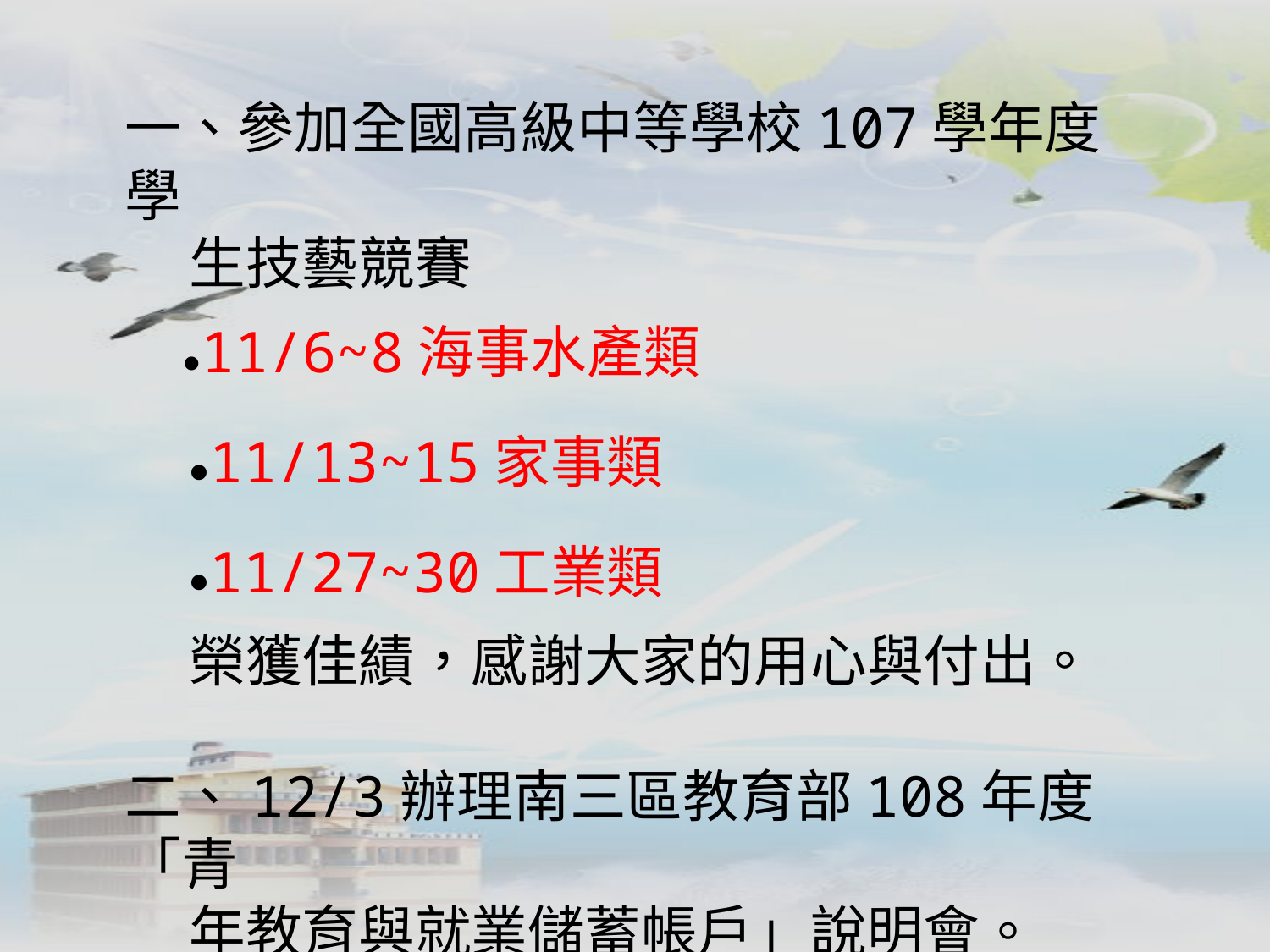

一、參加全國高級中等學校107學年度學
    生技藝競賽
   ●11/6~8海事水產類
   ●11/13~15家事類
   ●11/27~30工業類
    榮獲佳績，感謝大家的用心與付出。

二、12/3辦理南三區教育部108年度「青
    年教育與就業儲蓄帳戶」說明會。